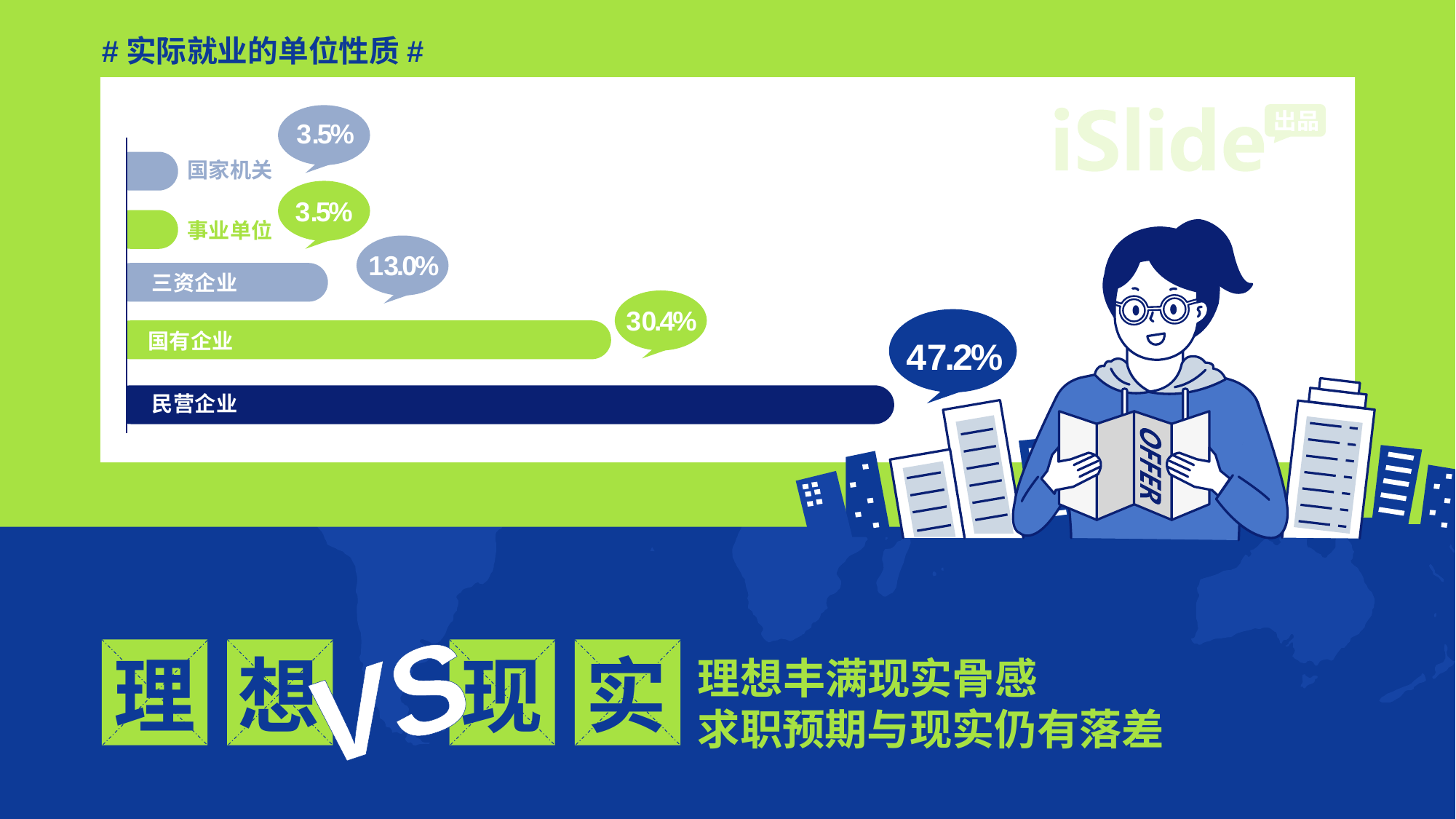

#实际 就业的单位性质#

3 .5%

国 家机关

3 .5%
事 业单位

1 3.0%
三 资企业

3 0.4%

国 有企业

4 7.2%
民 营企业

V S
理
想

现
实

理想 丰满现实骨感
求职预期与现实仍有落差